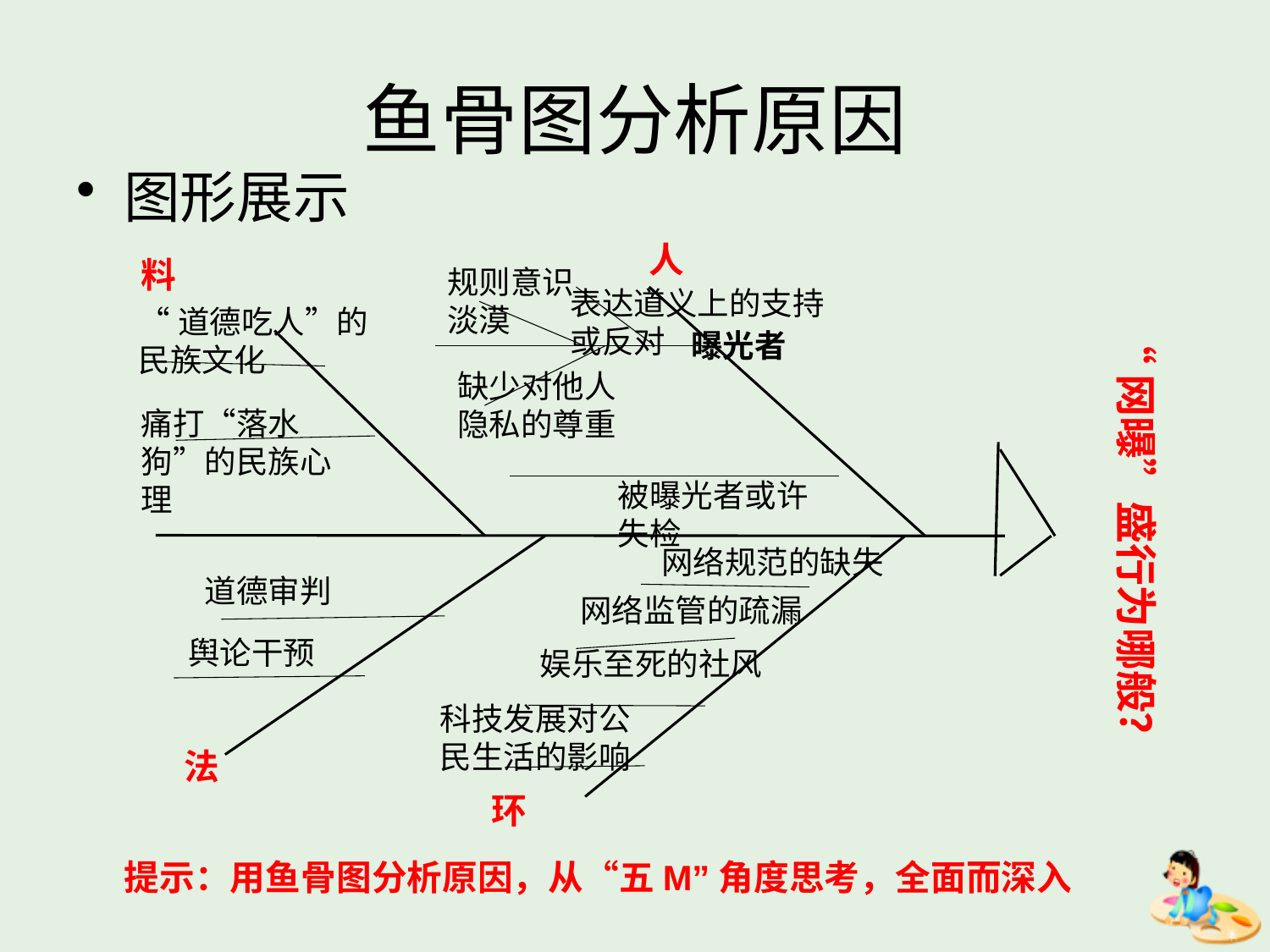

# 鱼骨图分析原因
图形展示
人
料
规则意识淡漠
表达道义上的支持或反对
“道德吃人”的民族文化
“网曝”盛行为哪般？
曝光者
缺少对他人隐私的尊重
痛打“落水狗”的民族心理
被曝光者或许失检
网络规范的缺失
道德审判
网络监管的疏漏
舆论干预
娱乐至死的社风
科技发展对公民生活的影响
法
环
提示：用鱼骨图分析原因，从“五M”角度思考，全面而深入